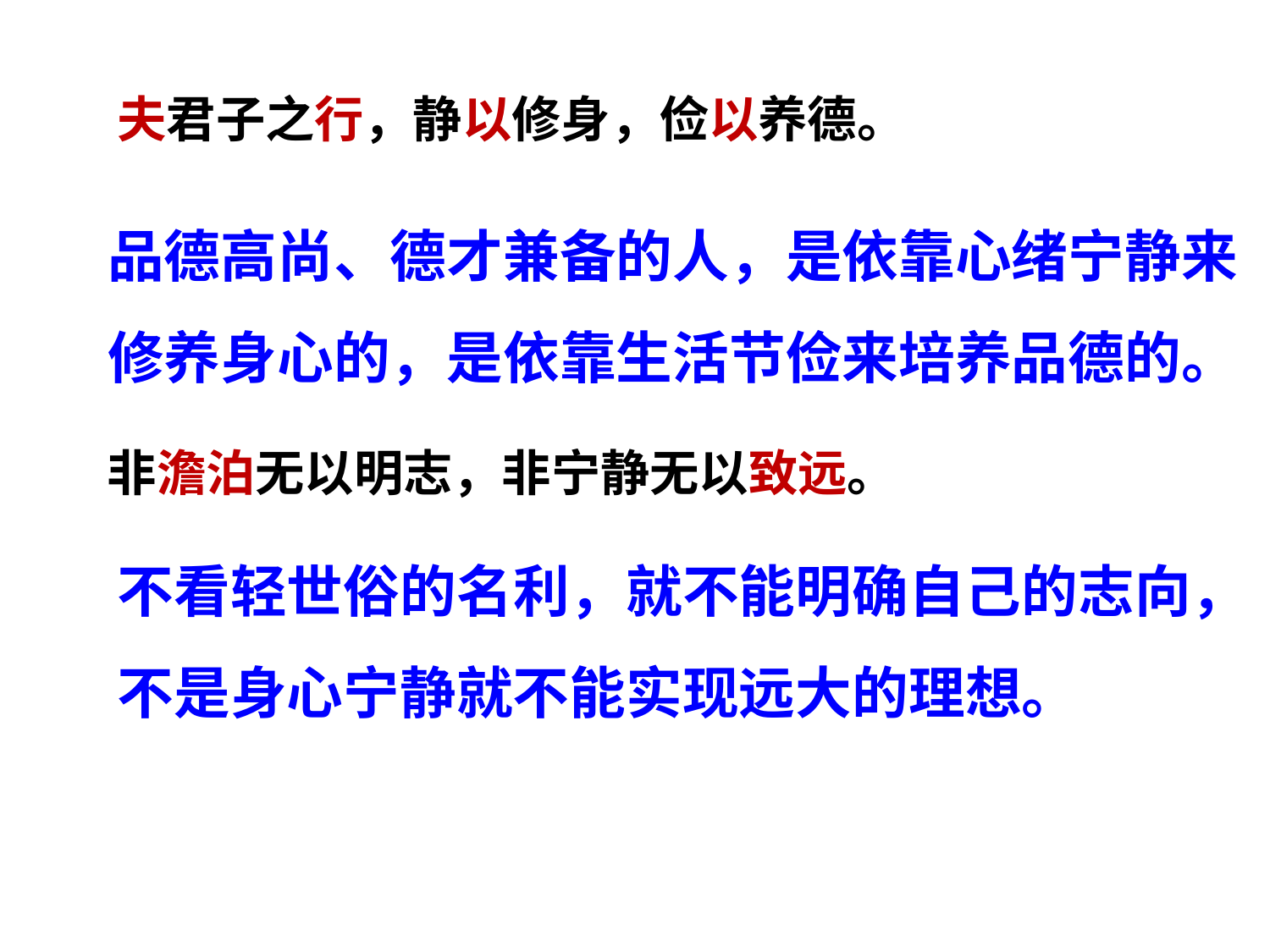

夫君子之行，静以修身，俭以养德。
品德高尚、德才兼备的人，是依靠心绪宁静来修养身心的，是依靠生活节俭来培养品德的。
非澹泊无以明志，非宁静无以致远。
不看轻世俗的名利，就不能明确自己的志向，不是身心宁静就不能实现远大的理想。